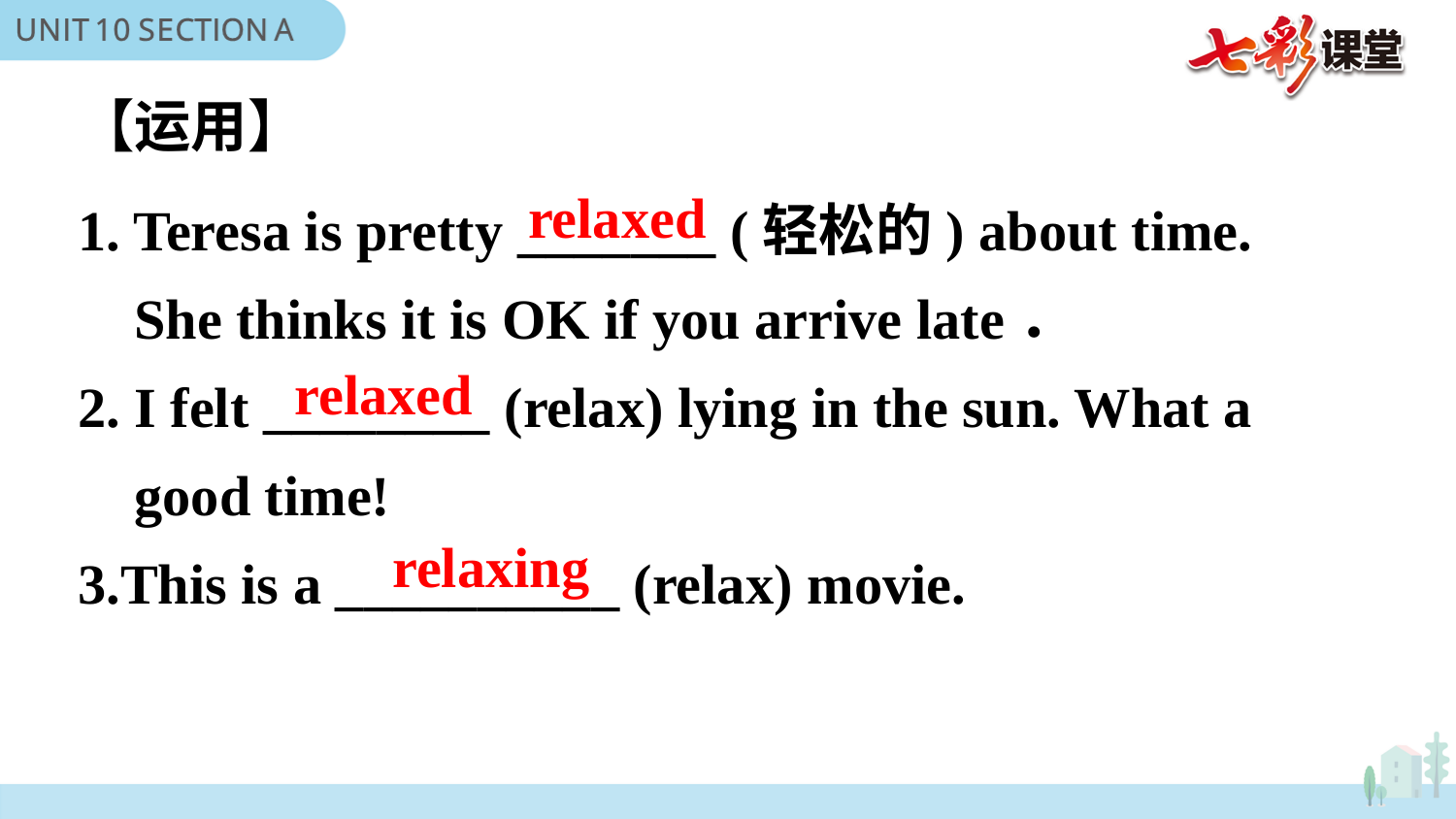

【运用】
1. Teresa is pretty _______ (轻松的) about time.
    She thinks it is OK if you arrive late．
2. I felt ________ (relax) lying in the sun. What a
    good time!
3.This is a __________ (relax) movie.
relaxed
relaxed
relaxing